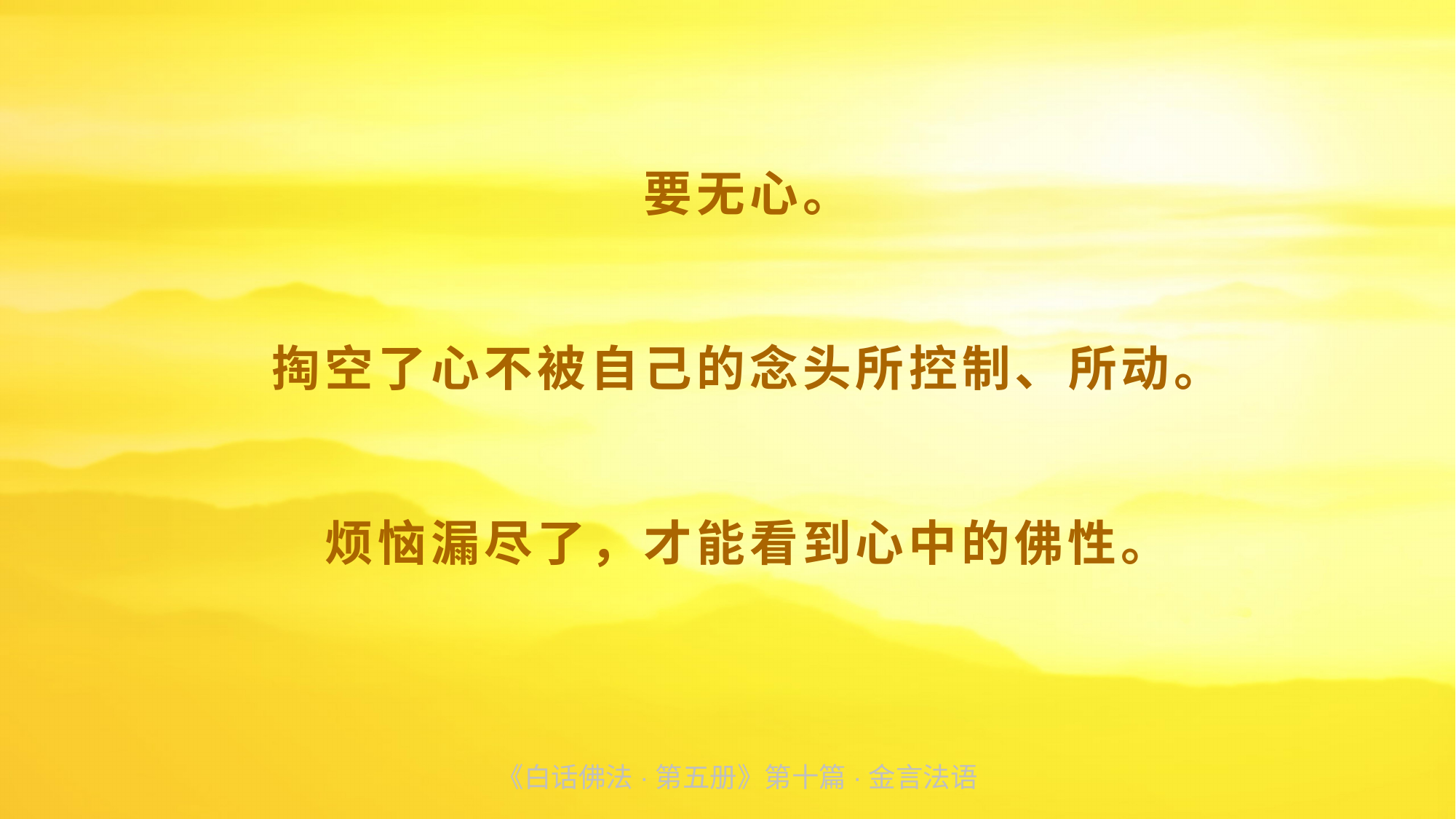

要无心。

掏空了心不被自己的念头所控制、所动。

烦恼漏尽了，才能看到心中的佛性。

  《白话佛法·第五册》第十篇·金言法语